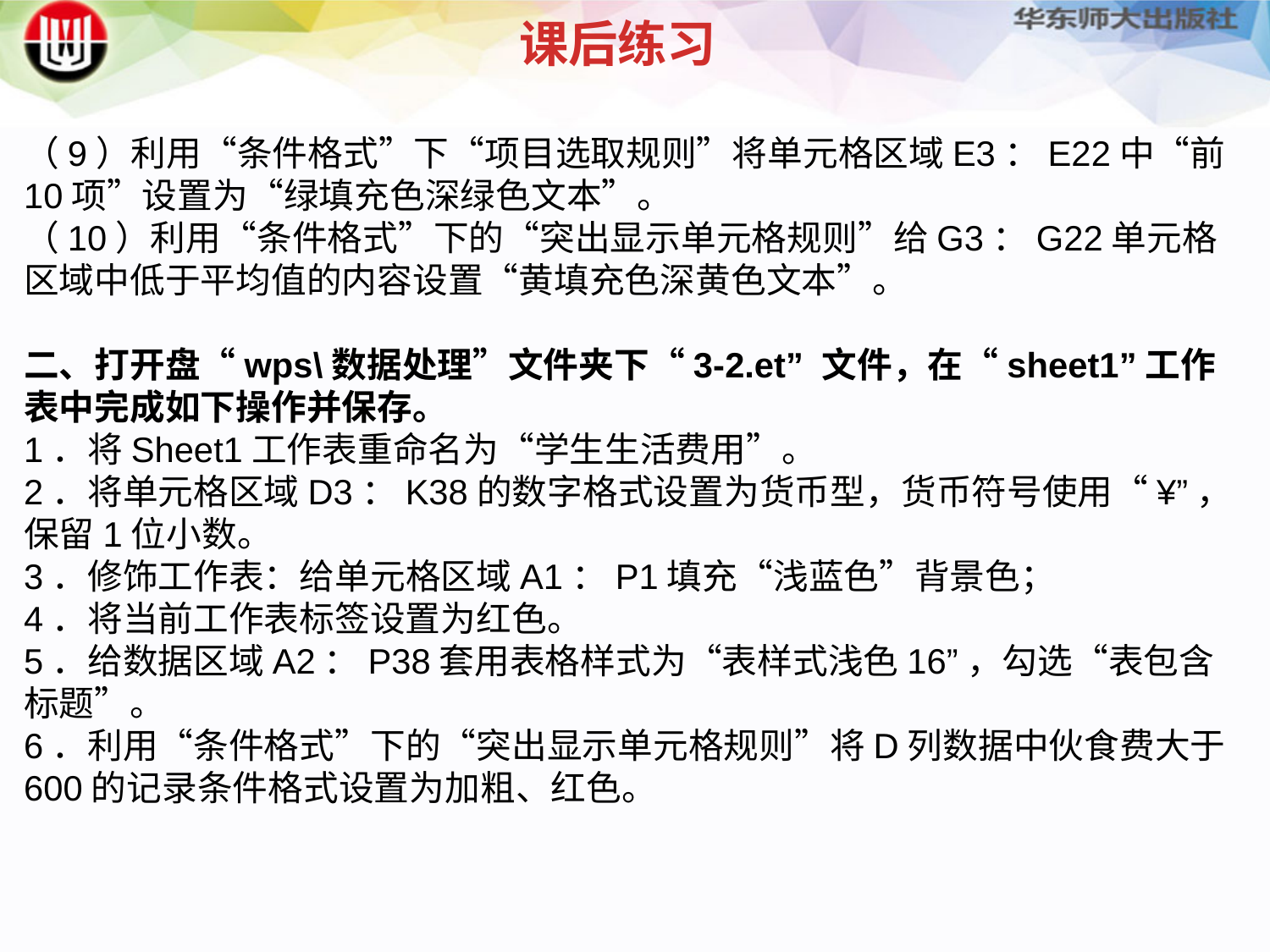

课后练习
（9）利用“条件格式”下“项目选取规则”将单元格区域E3：E22中“前10项”设置为“绿填充色深绿色文本”。（10）利用“条件格式”下的“突出显示单元格规则”给G3：G22单元格区域中低于平均值的内容设置“黄填充色深黄色文本”。

二、打开盘“wps\数据处理”文件夹下“3-2.et” 文件，在“sheet1”工作表中完成如下操作并保存。
1．将Sheet1工作表重命名为“学生生活费用”。2．将单元格区域D3：K38的数字格式设置为货币型，货币符号使用“¥”，保留1位小数。3．修饰工作表：给单元格区域A1：P1填充“浅蓝色”背景色；4．将当前工作表标签设置为红色。5．给数据区域A2：P38套用表格样式为“表样式浅色16”，勾选“表包含标题”。6．利用“条件格式”下的“突出显示单元格规则”将D列数据中伙食费大于600的记录条件格式设置为加粗、红色。